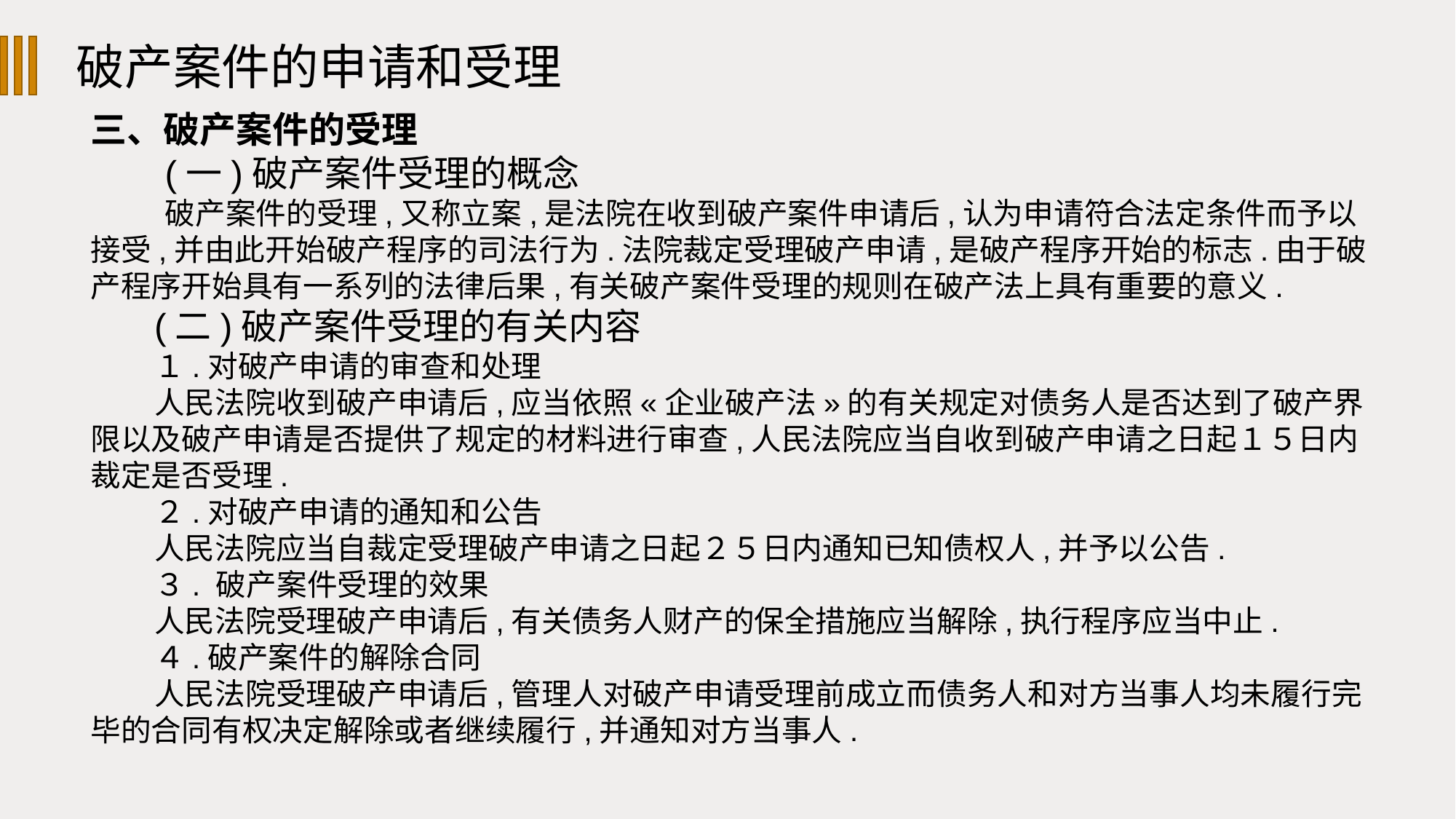

破产案件的申请和受理

三、破产案件的受理
(一)破产案件受理的概念
破产案件的受理,又称立案,是法院在收到破产案件申请后,认为申请符合法定条件而予以接受,并由此开始破产程序的司法行为.法院裁定受理破产申请,是破产程序开始的标志.由于破产程序开始具有一系列的法律后果,有关破产案件受理的规则在破产法上具有重要的意义.
(二)破产案件受理的有关内容
１.对破产申请的审查和处理
人民法院收到破产申请后,应当依照«企业破产法»的有关规定对债务人是否达到了破产界限以及破产申请是否提供了规定的材料进行审查,人民法院应当自收到破产申请之日起１５日内裁定是否受理.
２.对破产申请的通知和公告
人民法院应当自裁定受理破产申请之日起２５日内通知已知债权人,并予以公告.
３. 破产案件受理的效果
人民法院受理破产申请后,有关债务人财产的保全措施应当解除,执行程序应当中止.
４.破产案件的解除合同
人民法院受理破产申请后,管理人对破产申请受理前成立而债务人和对方当事人均未履行完毕的合同有权决定解除或者继续履行,并通知对方当事人.